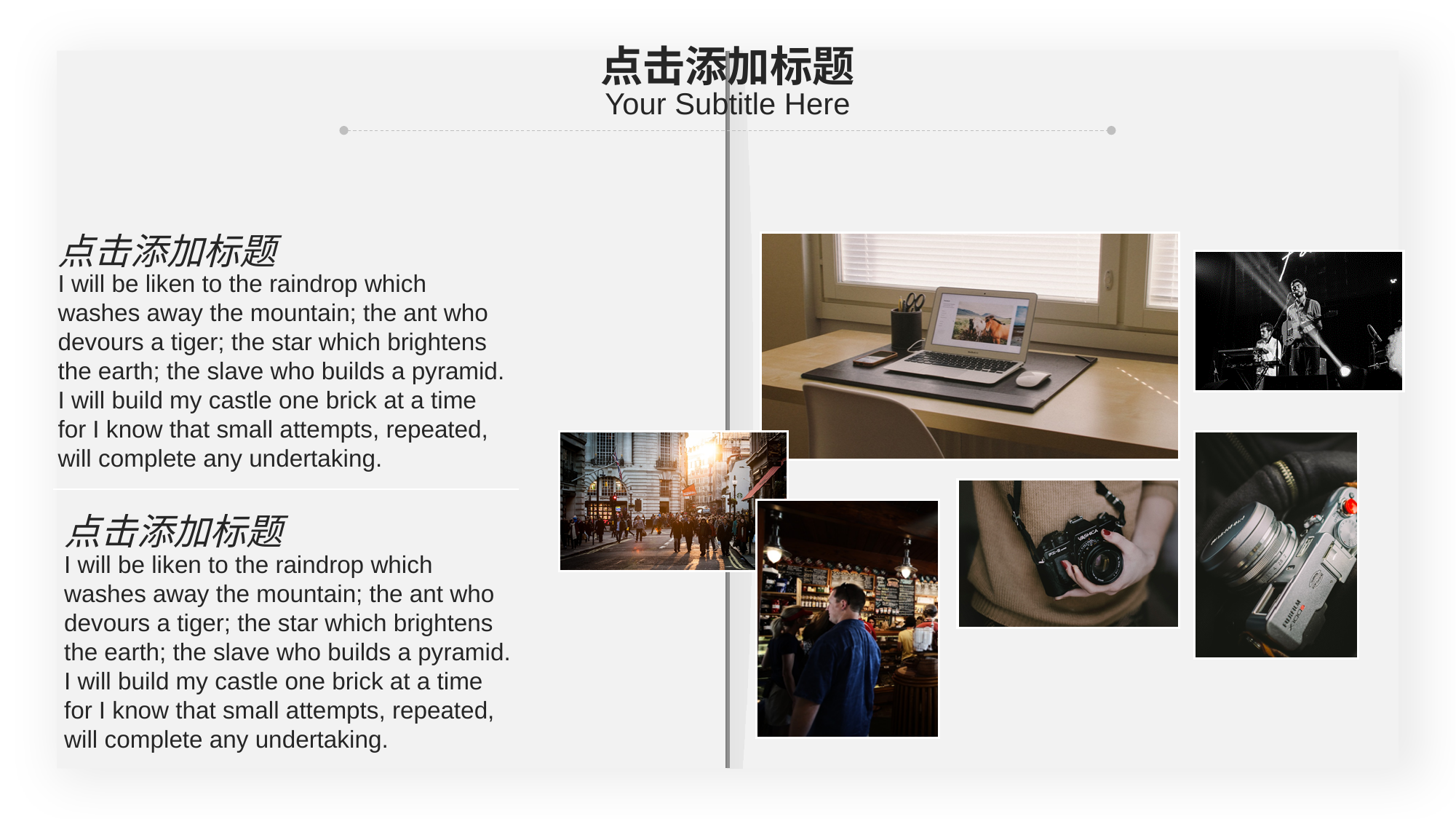

0,161,156
点击添加标题
Your Subtitle Here

点击添加标题

I will be liken to the raindrop which washes away the mountain; the ant who devours a tiger; the star which brightens the earth; the slave who builds a pyramid. I will build my castle one brick at a time for I know that small attempts, repeated, will complete any undertaking.

点击添加标题
I will be liken to the raindrop which washes away the mountain; the ant who devours a tiger; the star which brightens the earth; the slave who builds a pyramid. I will build my castle one brick at a time for I know that small attempts, repeated, will complete any undertaking.